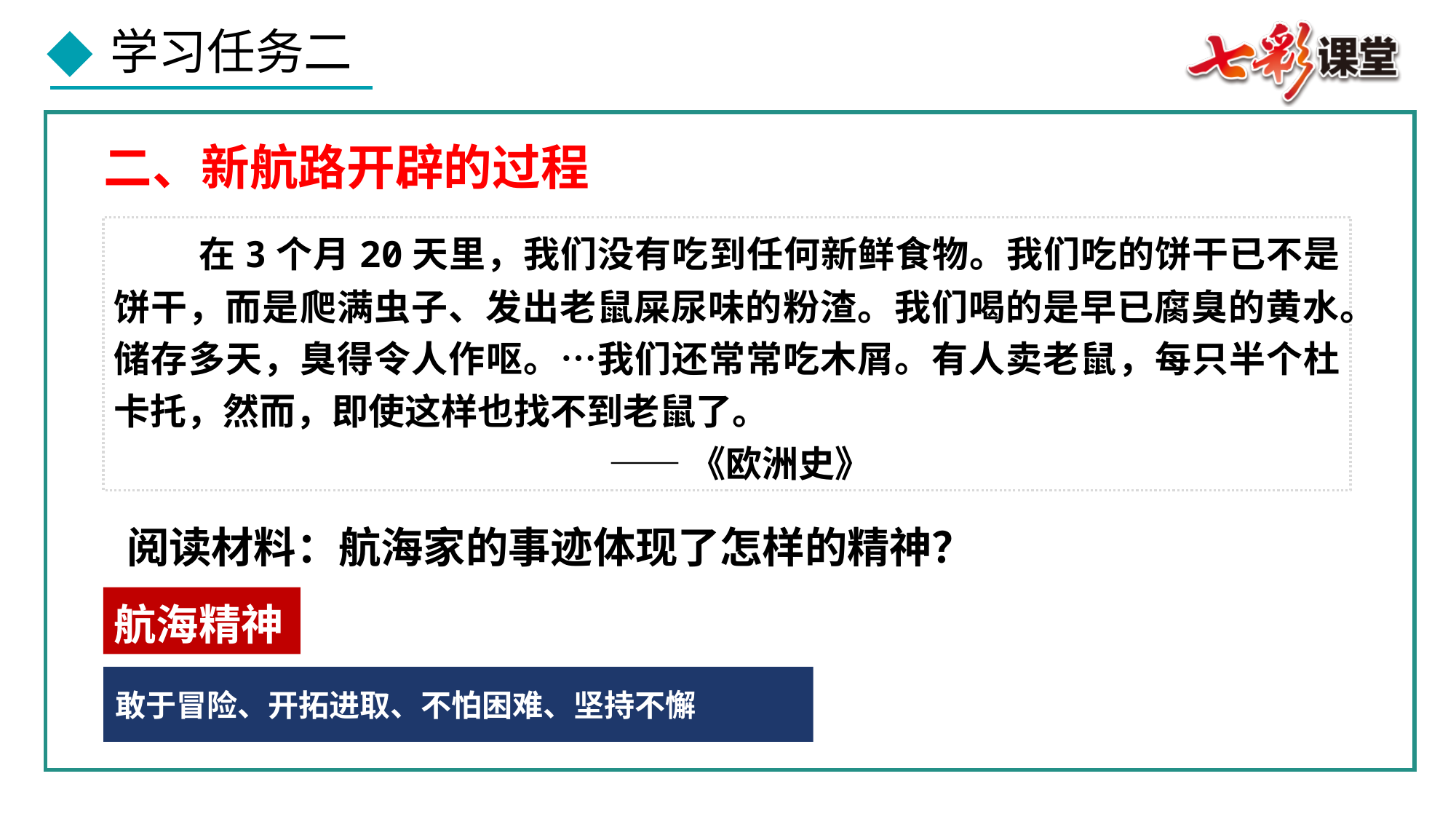

二、新航路开辟的过程
在3个月20天里，我们没有吃到任何新鲜食物。我们吃的饼干已不是饼干，而是爬满虫子、发出老鼠屎尿味的粉渣。我们喝的是早已腐臭的黄水。储存多天，臭得令人作呕。…我们还常常吃木屑。有人卖老鼠，每只半个杜卡托，然而，即使这样也找不到老鼠了。
                                                  ——《欧洲史》
阅读材料：航海家的事迹体现了怎样的精神？
航海精神
敢于冒险、开拓进取、不怕困难、坚持不懈